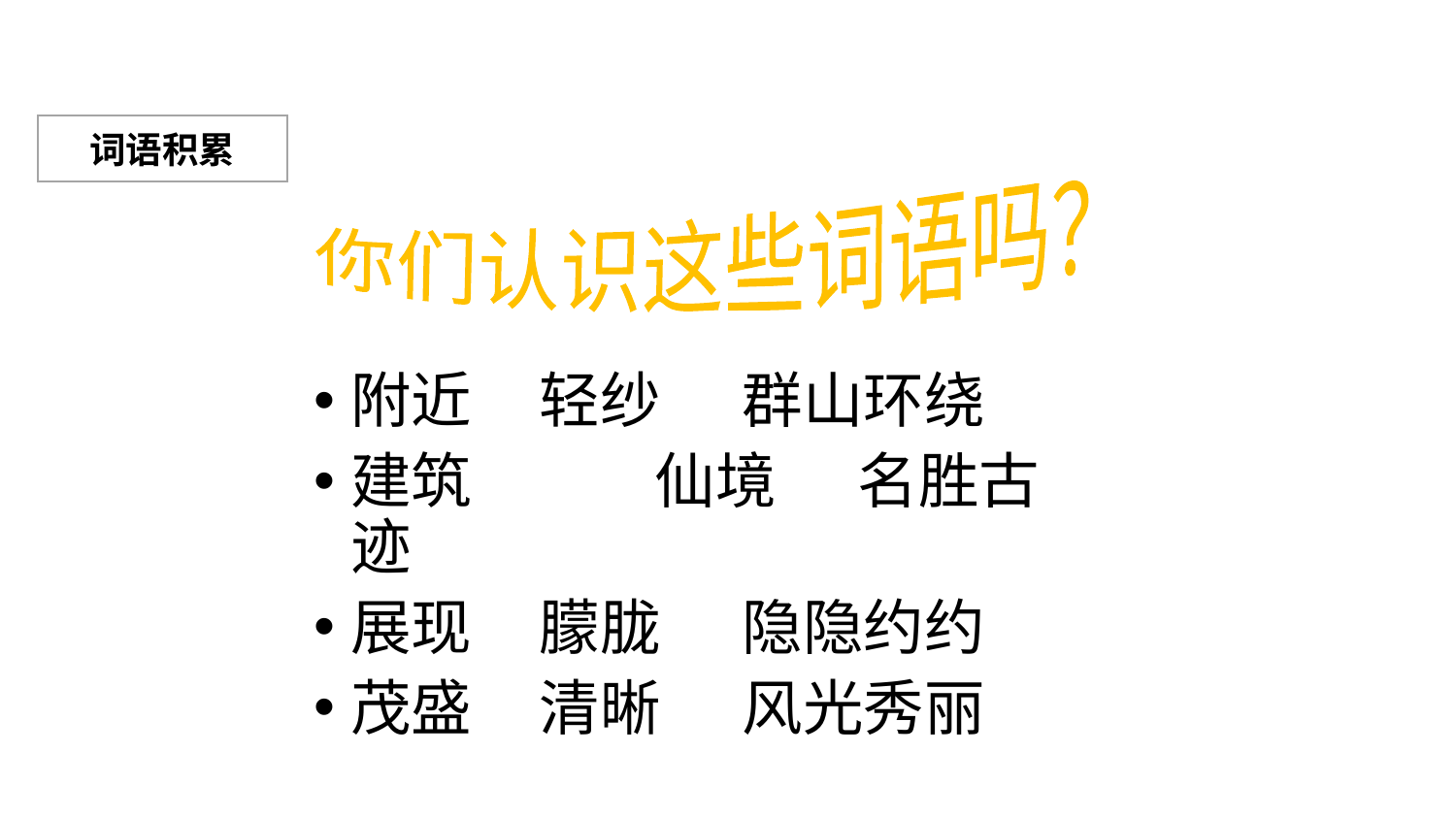

词语积累
你们认识这些词语吗？
附近     轻纱      群山环绕
建筑  	 仙境      名胜古迹
展现     朦胧      隐隐约约
茂盛     清晰      风光秀丽